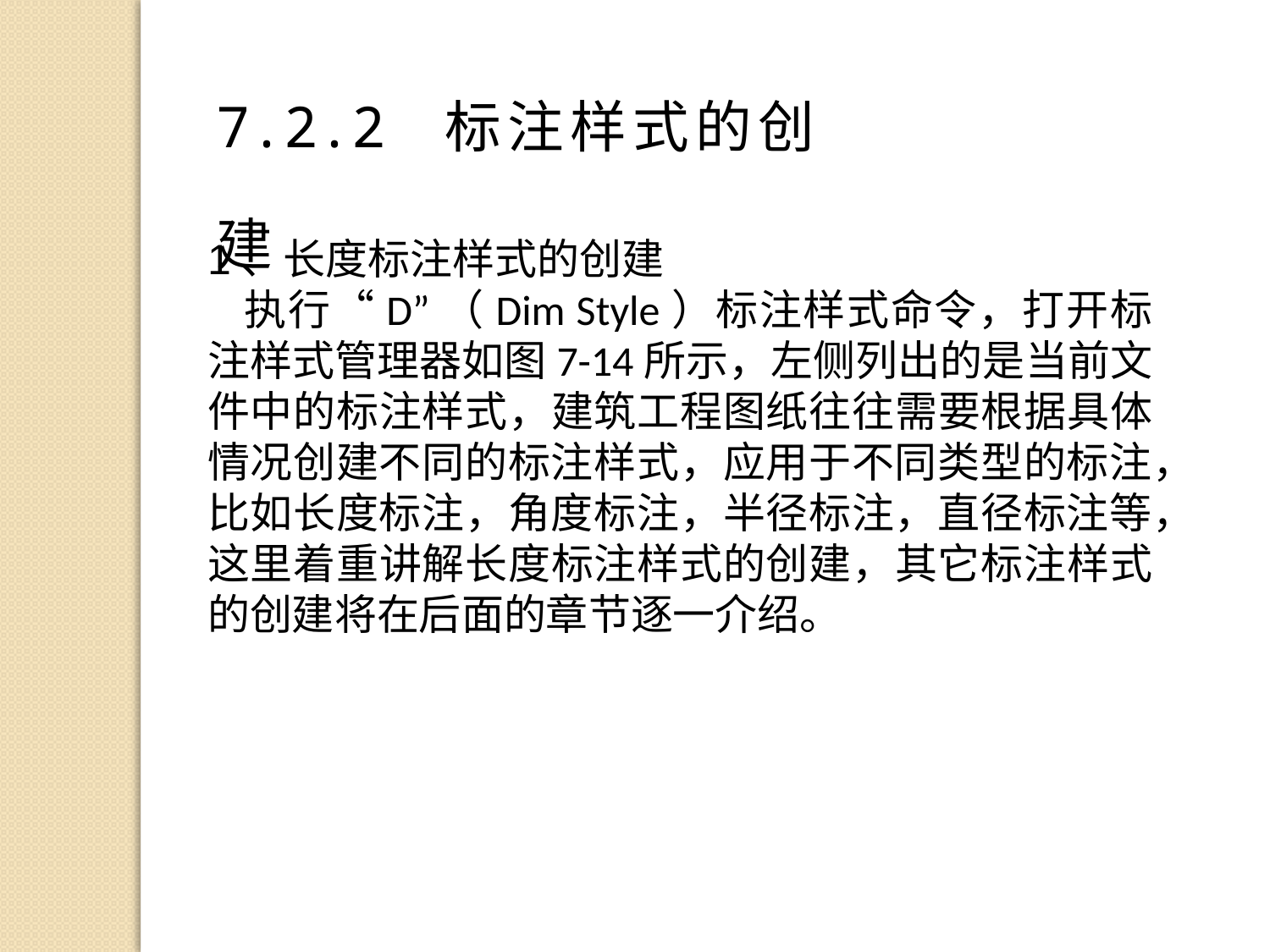

7.2.2 标注样式的创建
1、长度标注样式的创建
执行“D”（Dim Style）标注样式命令，打开标注样式管理器如图7-14所示，左侧列出的是当前文件中的标注样式，建筑工程图纸往往需要根据具体情况创建不同的标注样式，应用于不同类型的标注，比如长度标注，角度标注，半径标注，直径标注等，这里着重讲解长度标注样式的创建，其它标注样式的创建将在后面的章节逐一介绍。